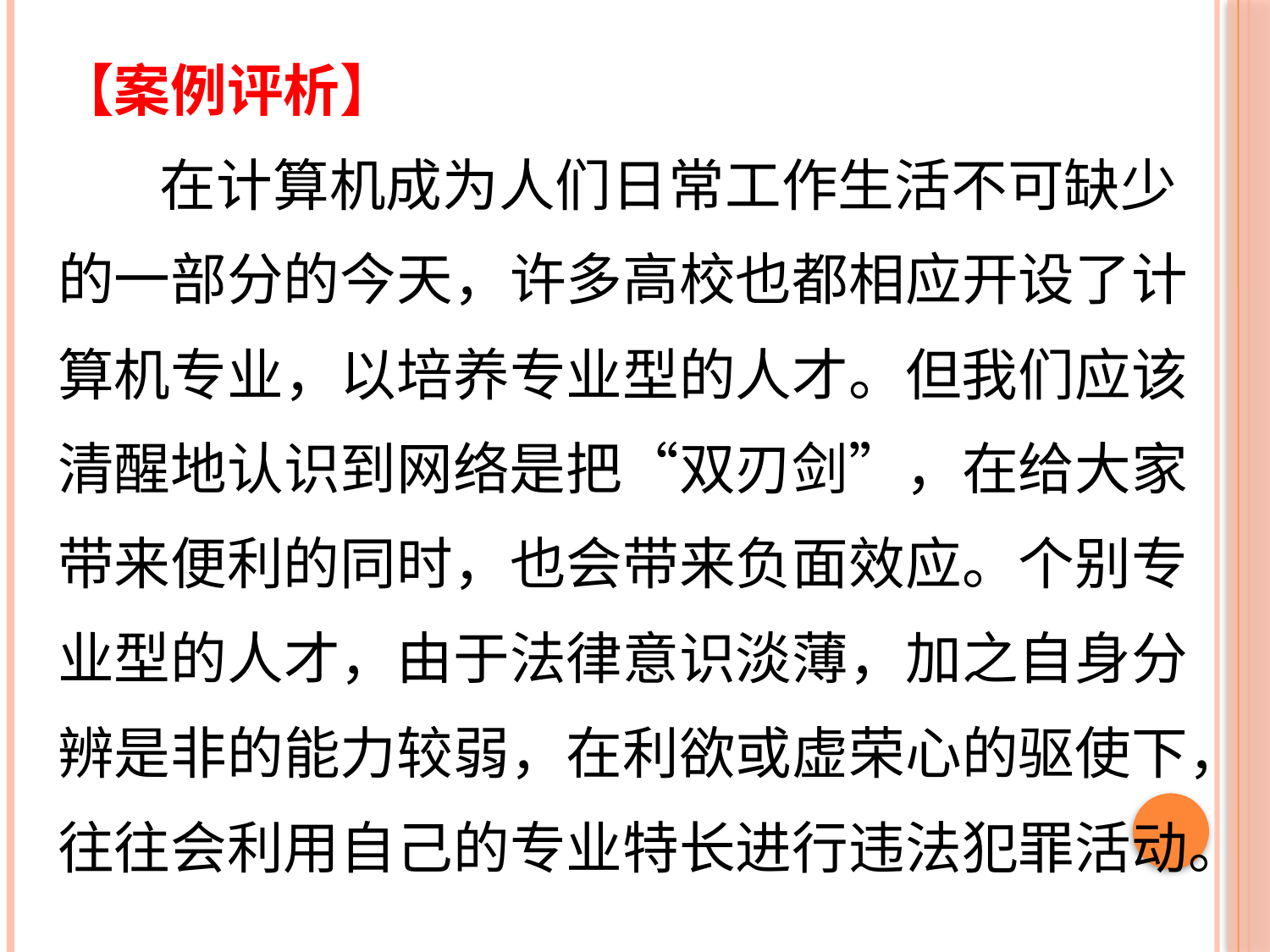

【案例评析】
       在计算机成为人们日常工作生活不可缺少的一部分的今天，许多高校也都相应开设了计算机专业，以培养专业型的人才。但我们应该清醒地认识到网络是把“双刃剑”，在给大家带来便利的同时，也会带来负面效应。个别专业型的人才，由于法律意识淡薄，加之自身分辨是非的能力较弱，在利欲或虚荣心的驱使下，往往会利用自己的专业特长进行违法犯罪活动。